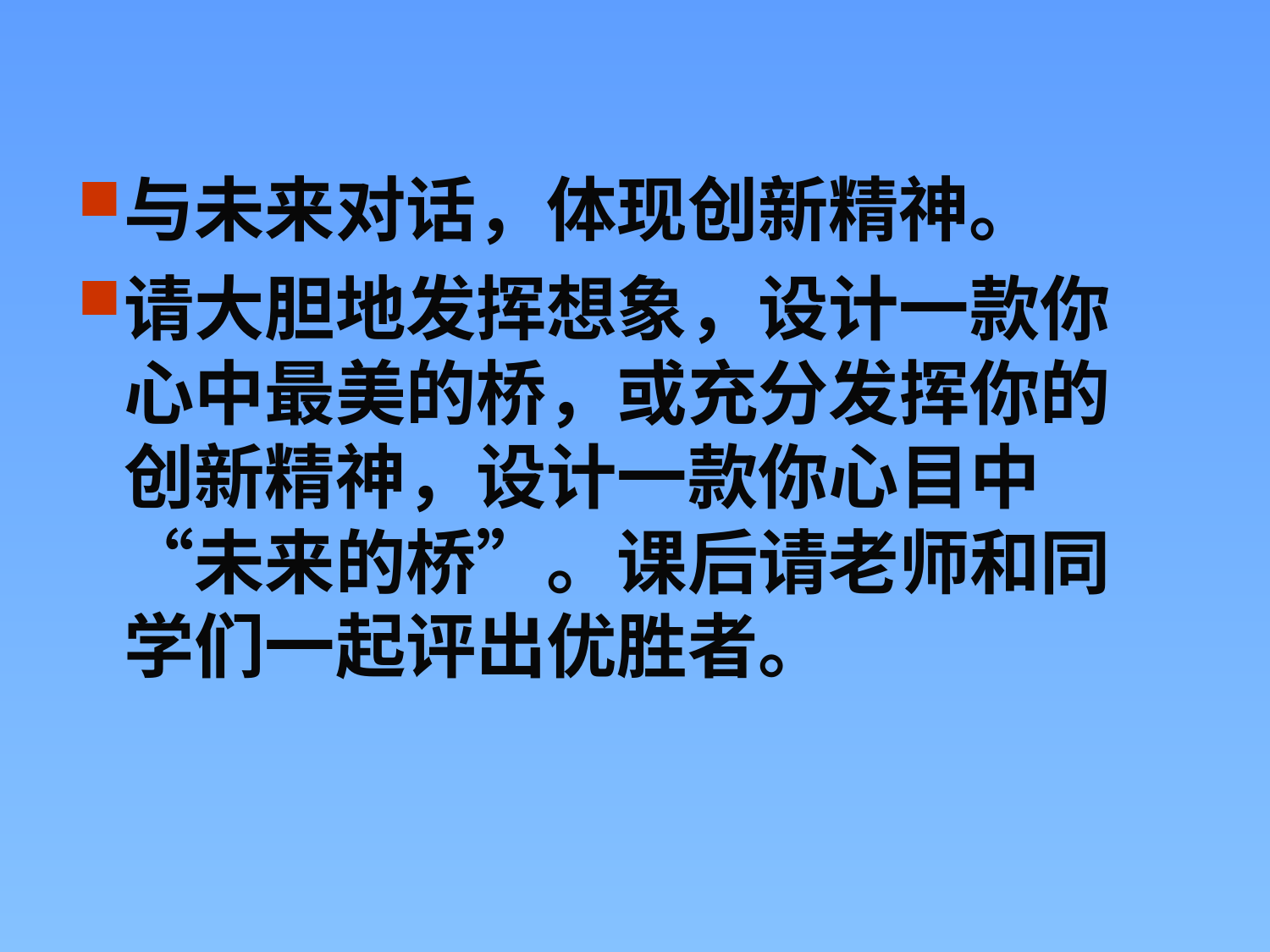

与未来对话，体现创新精神。
请大胆地发挥想象，设计一款你心中最美的桥，或充分发挥你的创新精神，设计一款你心目中“未来的桥”。课后请老师和同学们一起评出优胜者。